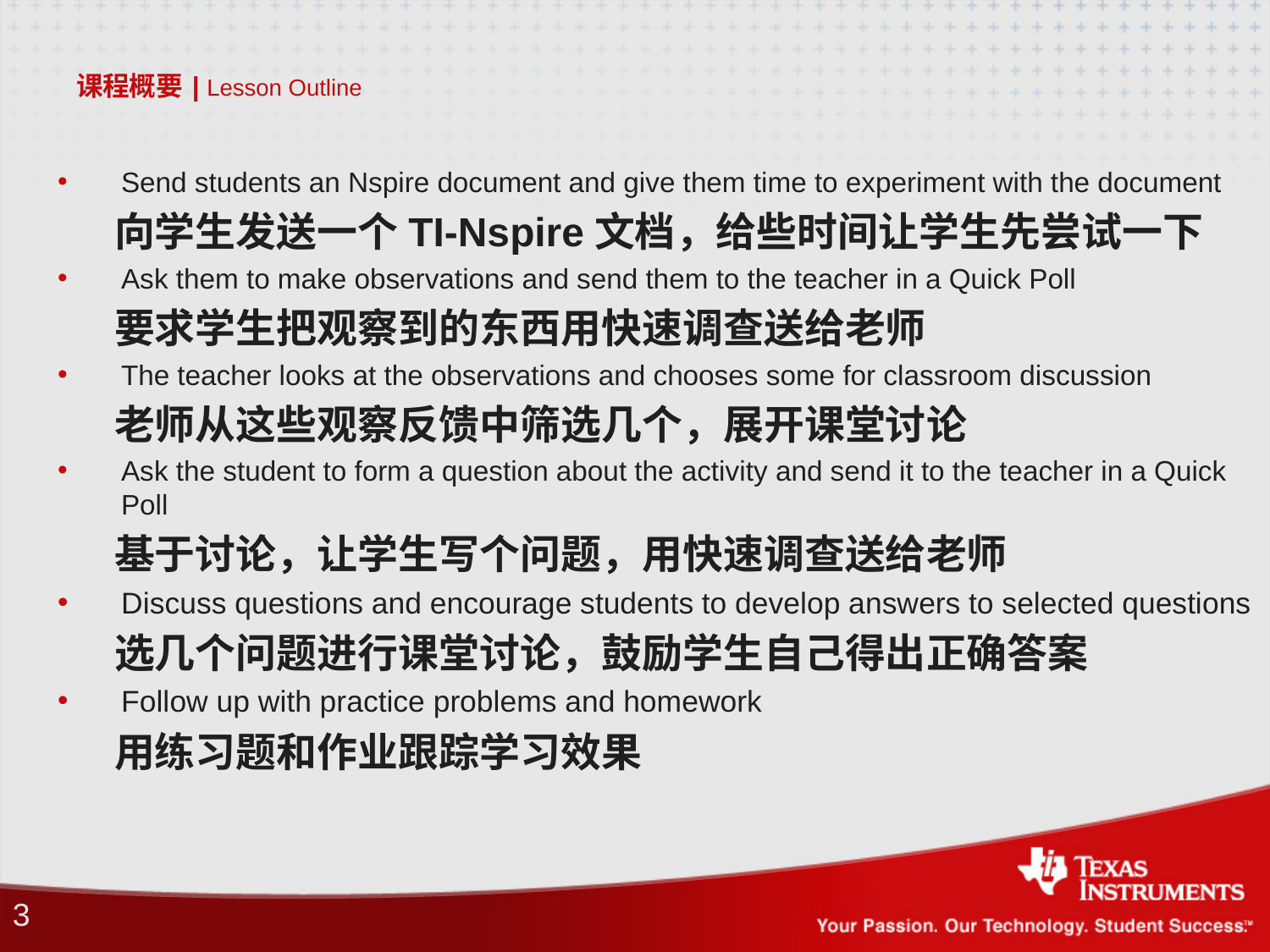

# 课程概要 | Lesson Outline
Send students an Nspire document and give them time to experiment with the document
      向学生发送一个TI-Nspire文档，给些时间让学生先尝试一下
Ask them to make observations and send them to the teacher in a Quick Poll
      要求学生把观察到的东西用快速调查送给老师
The teacher looks at the observations and chooses some for classroom discussion
      老师从这些观察反馈中筛选几个，展开课堂讨论
Ask the student to form a question about the activity and send it to the teacher in a Quick Poll
      基于讨论，让学生写个问题，用快速调查送给老师
Discuss questions and encourage students to develop answers to selected questions
      选几个问题进行课堂讨论，鼓励学生自己得出正确答案
Follow up with practice problems and homework
      用练习题和作业跟踪学习效果